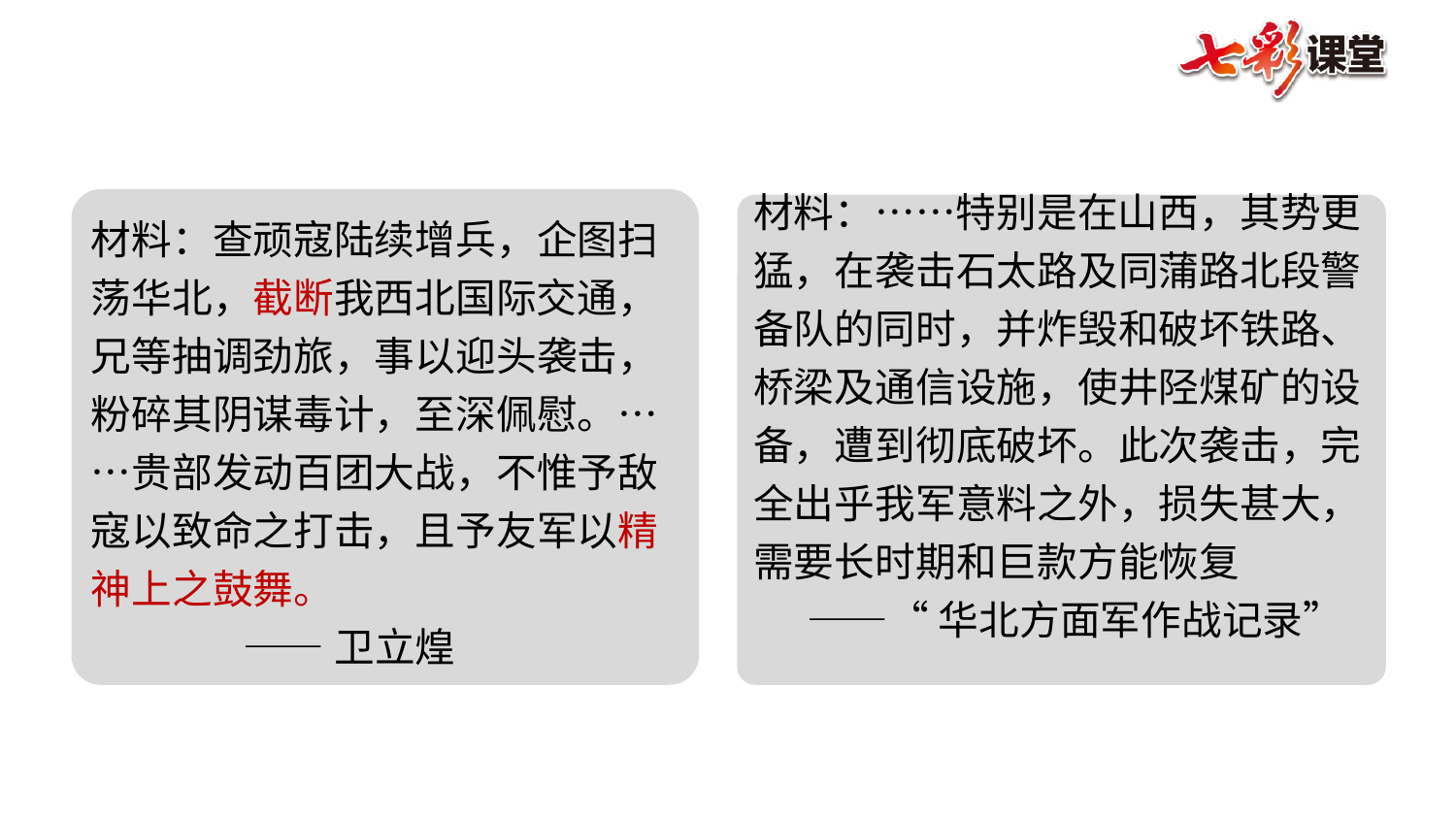

材料：查顽寇陆续增兵，企图扫荡华北，截断我西北国际交通，兄等抽调劲旅，事以迎头袭击，粉碎其阴谋毒计，至深佩慰。……贵部发动百团大战，不惟予敌寇以致命之打击，且予友军以精神上之鼓舞。
                 ——卫立煌
材料：……特别是在山西，其势更猛，在袭击石太路及同蒲路北段警备队的同时，并炸毁和破坏铁路、桥梁及通信设施，使井陉煤矿的设备，遭到彻底破坏。此次袭击，完全出乎我军意料之外，损失甚大，需要长时期和巨款方能恢复
      ——“华北方面军作战记录”
6、战果：